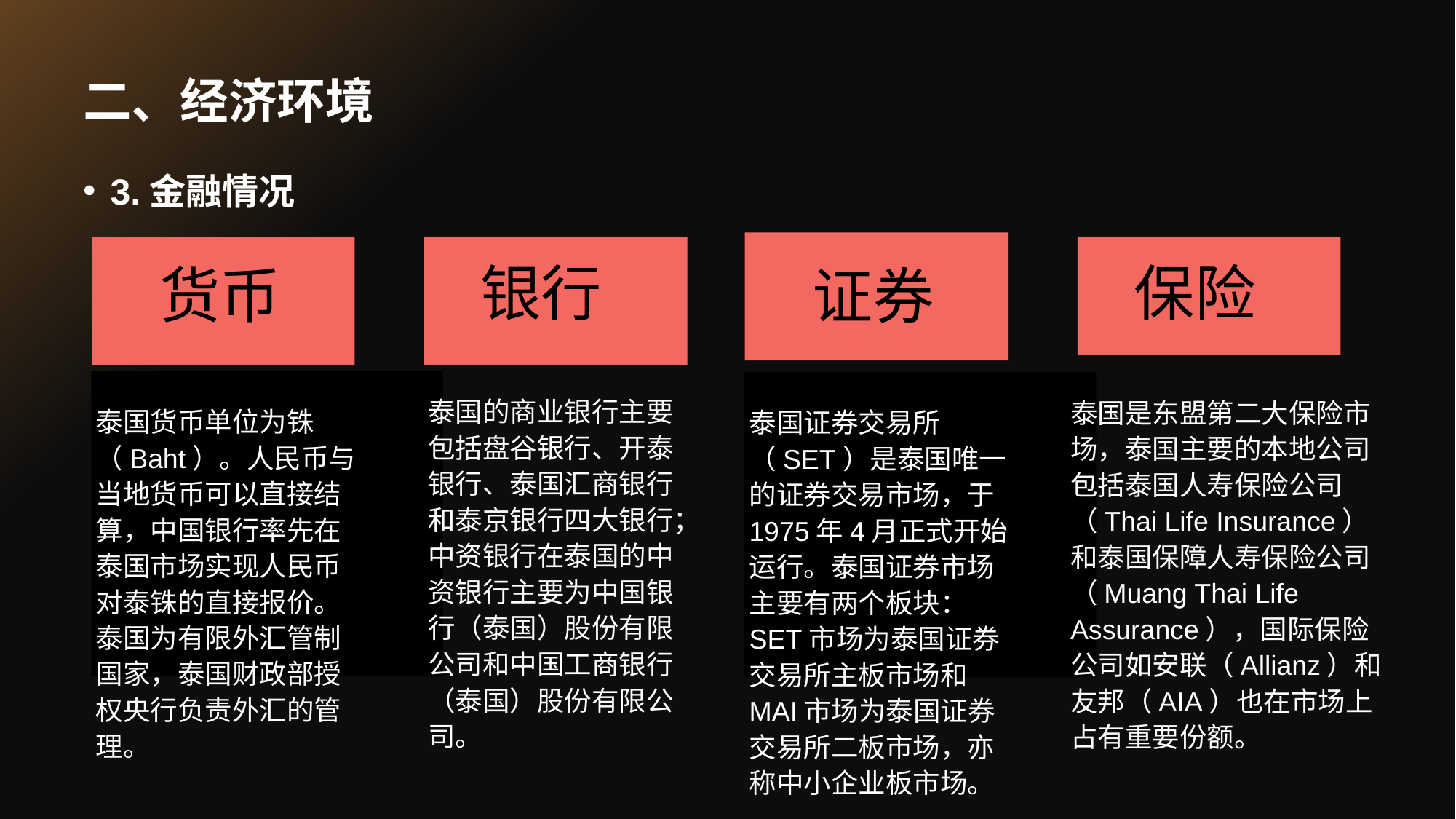

# 二、经济环境
3.金融情况

保险
银行
货币

证券

泰国的商业银行主要包括盘谷银行、开泰银行、泰国汇商银行和泰京银行四大银行；中资银行在泰国的中资银行主要为中国银行（泰国）股份有限公司和中国工商银行（泰国）股份有限公司。
泰国是东盟第二大保险市场，泰国主要的本地公司包括泰国人寿保险公司（Thai Life Insurance）和泰国保障人寿保险公司（Muang Thai Life Assurance），国际保险公司如安联（Allianz）和友邦（AIA）也在市场上占有重要份额。
泰国货币单位为铢（Baht）。人民币与当地货币可以直接结算，中国银行率先在泰国市场实现人民币对泰铢的直接报价。泰国为有限外汇管制国家，泰国财政部授权央行负责外汇的管理。
泰国证券交易所（SET）是泰国唯一的证券交易市场，于1975年4月正式开始运行。泰国证券市场主要有两个板块：SET市场为泰国证券交易所主板市场和MAI市场为泰国证券交易所二板市场，亦称中小企业板市场。